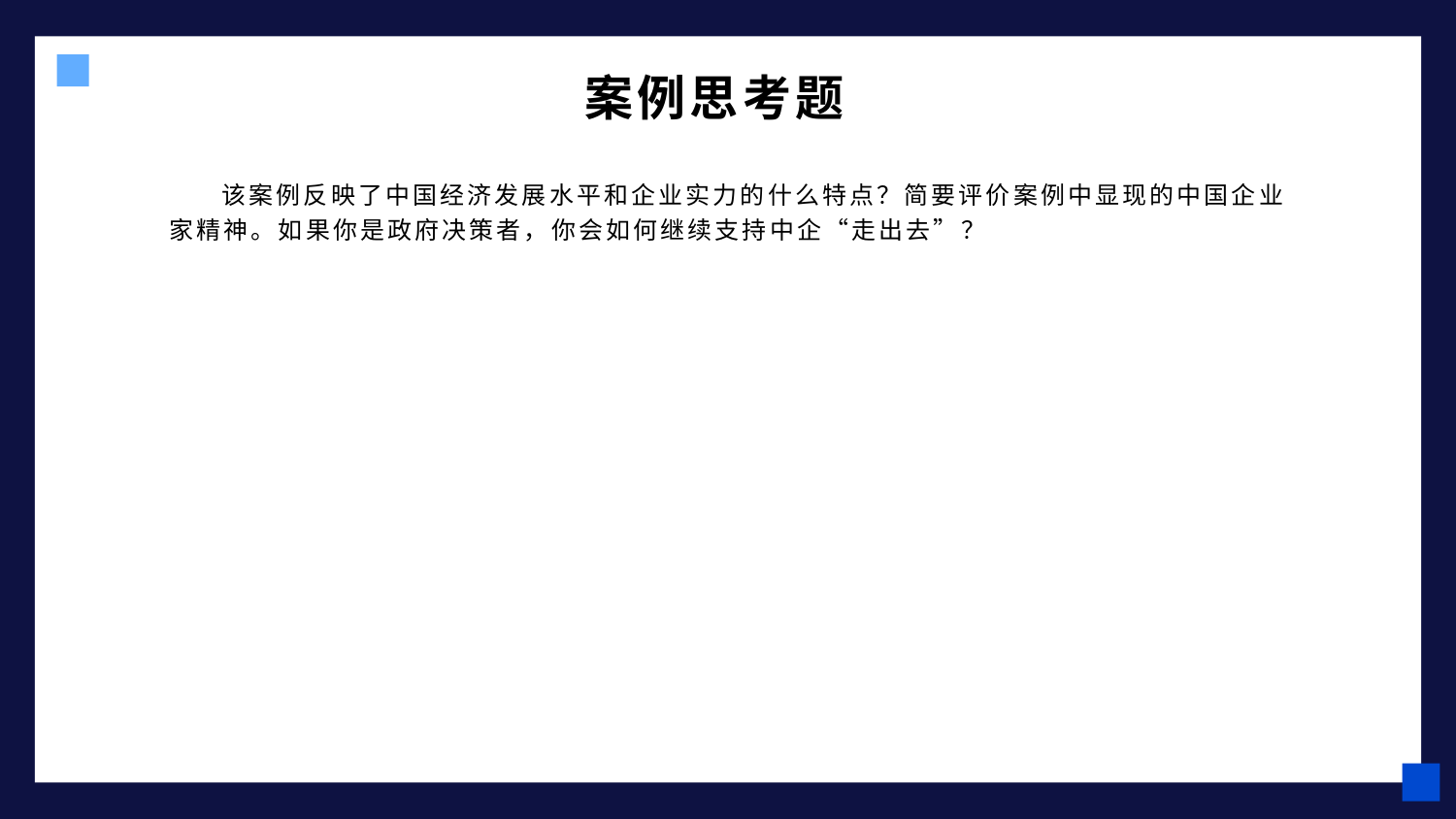

# 案例思考题
 该案例反映了中国经济发展水平和企业实力的什么特点？简要评价案例中显现的中国企业家精神。如果你是政府决策者，你会如何继续支持中企“走出去”？